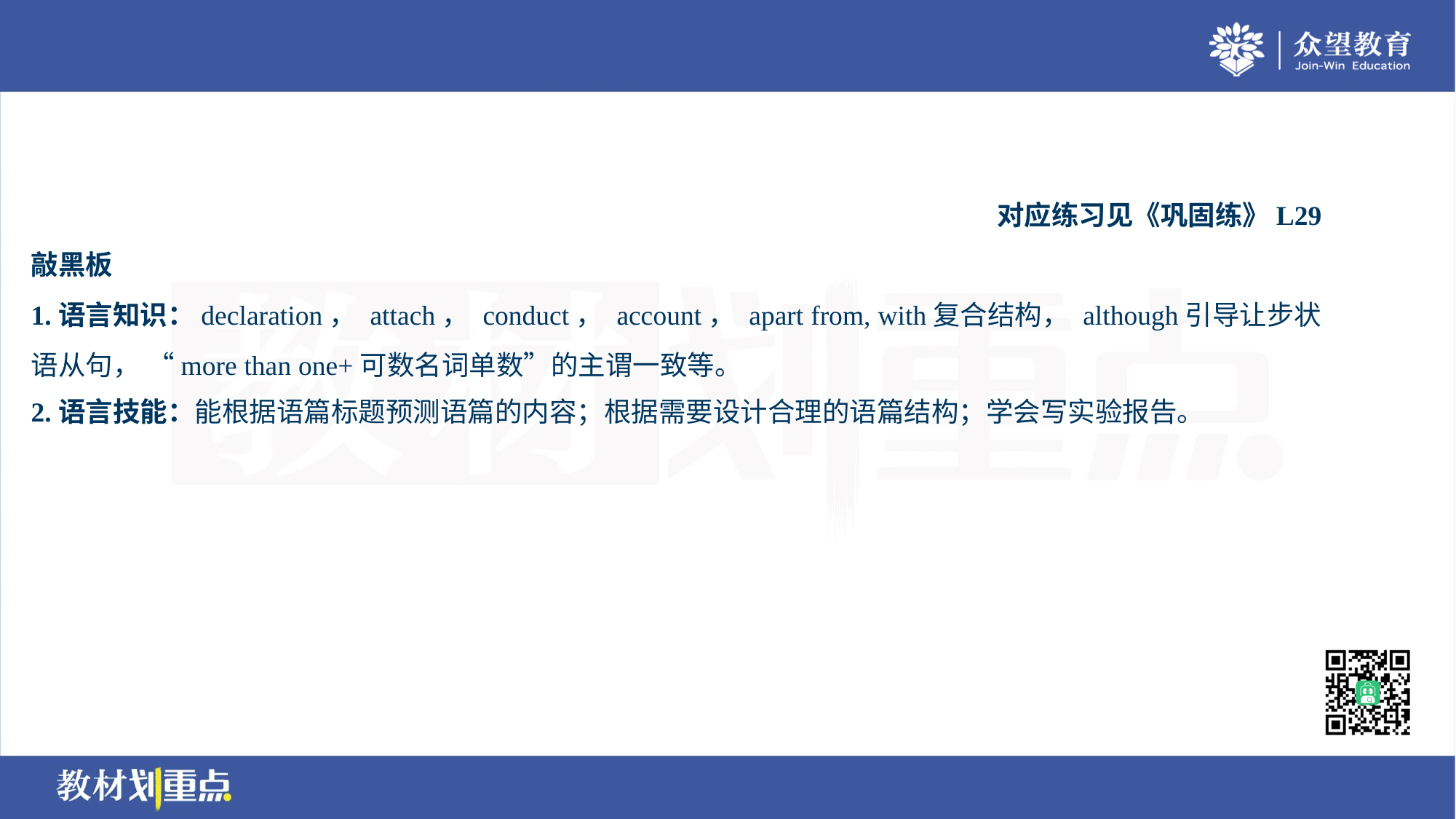

对应练习见《巩固练》L29
敲黑板
1.语言知识：declaration， attach， conduct， account， apart from, with复合结构， although引导让步状
语从句， “more than one+可数名词单数”的主谓一致等。
2.语言技能：能根据语篇标题预测语篇的内容；根据需要设计合理的语篇结构；学会写实验报告。